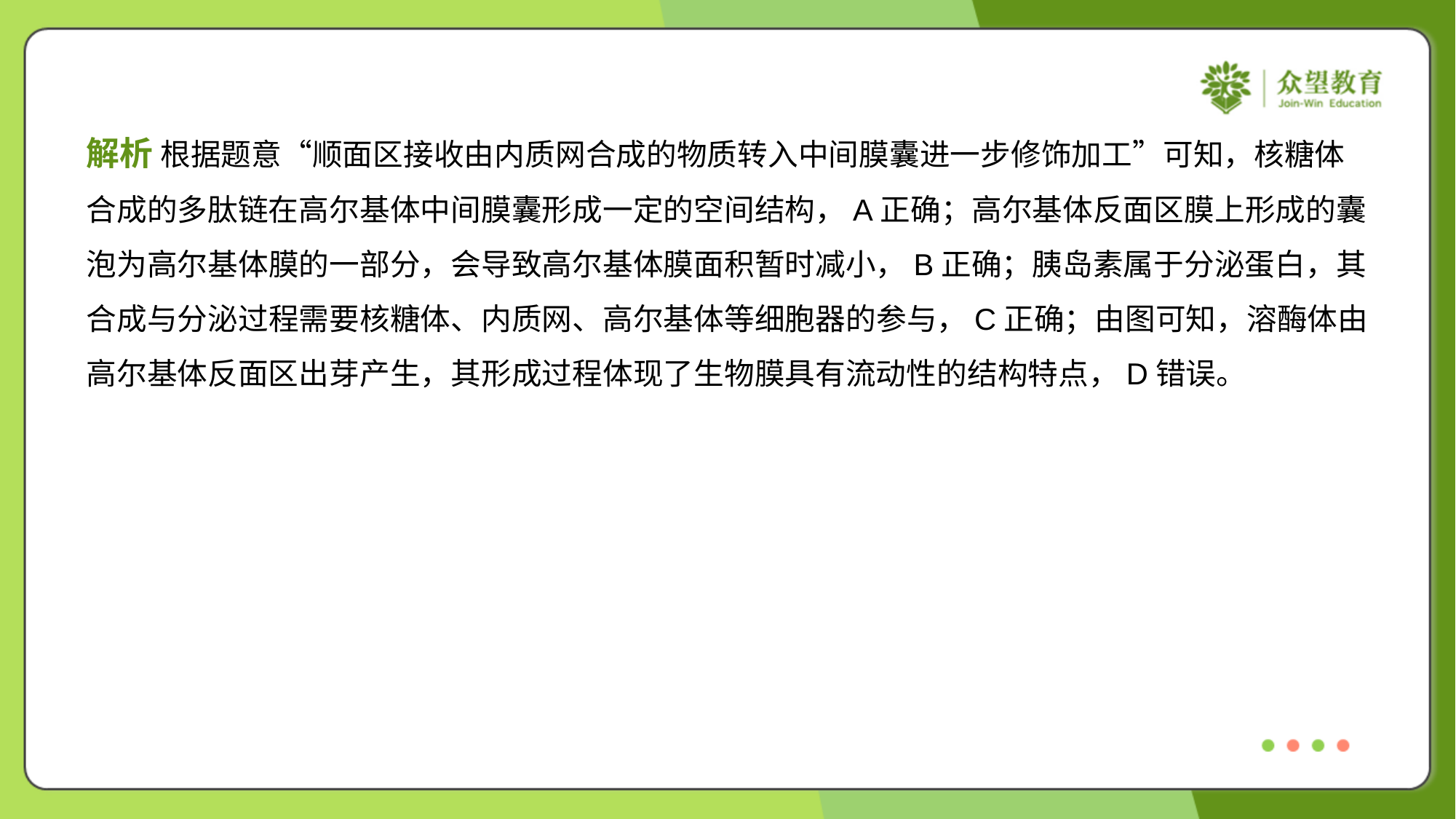

解析 根据题意“顺面区接收由内质网合成的物质转入中间膜囊进一步修饰加工”可知，核糖体
合成的多肽链在高尔基体中间膜囊形成一定的空间结构，A正确；高尔基体反面区膜上形成的囊
泡为高尔基体膜的一部分，会导致高尔基体膜面积暂时减小，B正确；胰岛素属于分泌蛋白，其
合成与分泌过程需要核糖体、内质网、高尔基体等细胞器的参与，C正确；由图可知，溶酶体由
高尔基体反面区出芽产生，其形成过程体现了生物膜具有流动性的结构特点，D错误。